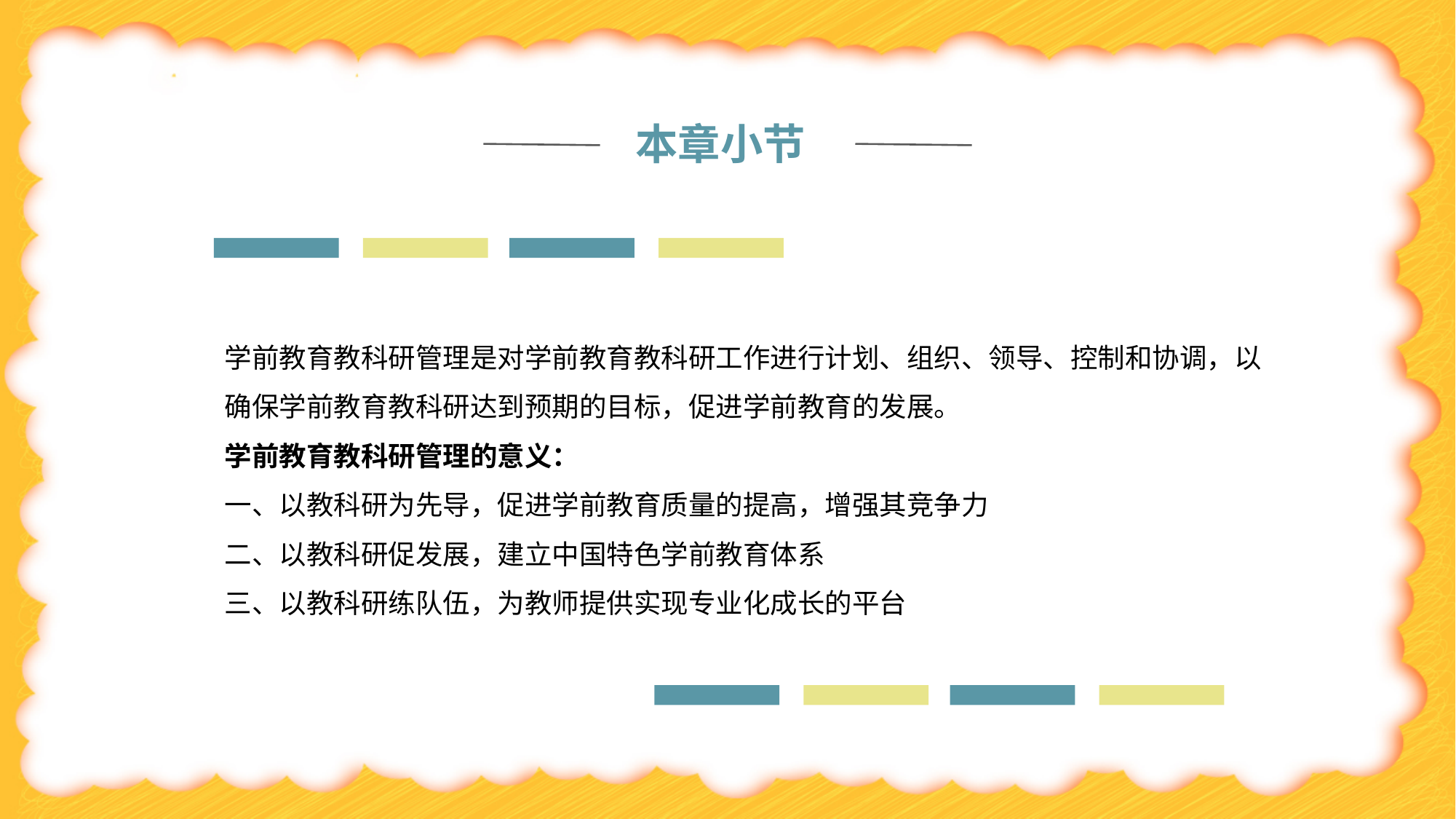

本章小节

学前教育教科研管理是对学前教育教科研工作进行计划、组织、领导、控制和协调，以确保学前教育教科研达到预期的目标，促进学前教育的发展。
学前教育教科研管理的意义：
一、以教科研为先导，促进学前教育质量的提高，增强其竞争力
二、以教科研促发展，建立中国特色学前教育体系
三、以教科研练队伍，为教师提供实现专业化成长的平台